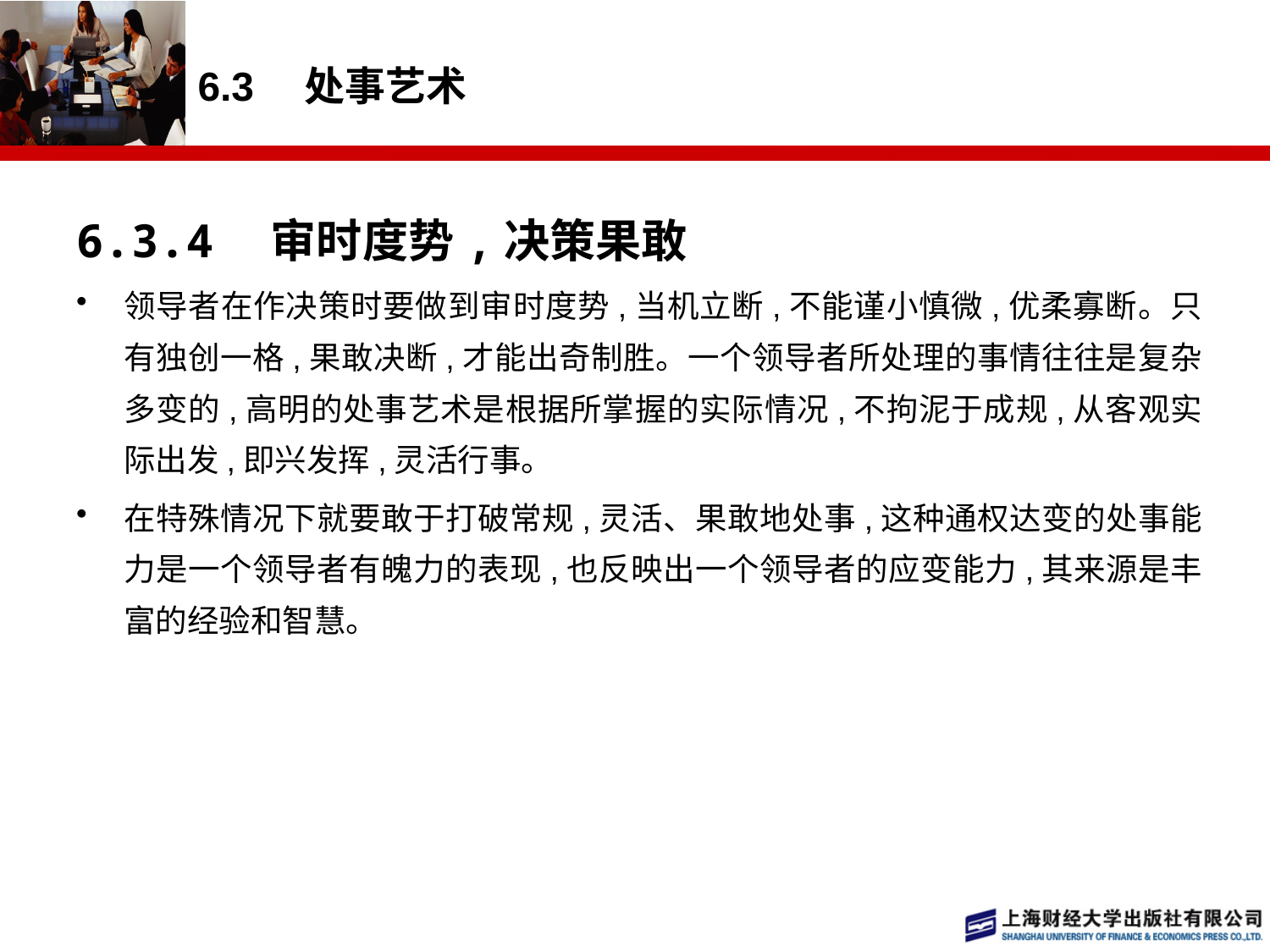

# 6.3　处事艺术
6.3.4　审时度势,决策果敢
领导者在作决策时要做到审时度势,当机立断,不能谨小慎微,优柔寡断。只有独创一格,果敢决断,才能出奇制胜。一个领导者所处理的事情往往是复杂多变的,高明的处事艺术是根据所掌握的实际情况,不拘泥于成规,从客观实际出发,即兴发挥,灵活行事。
在特殊情况下就要敢于打破常规,灵活、果敢地处事,这种通权达变的处事能力是一个领导者有魄力的表现,也反映出一个领导者的应变能力,其来源是丰富的经验和智慧。